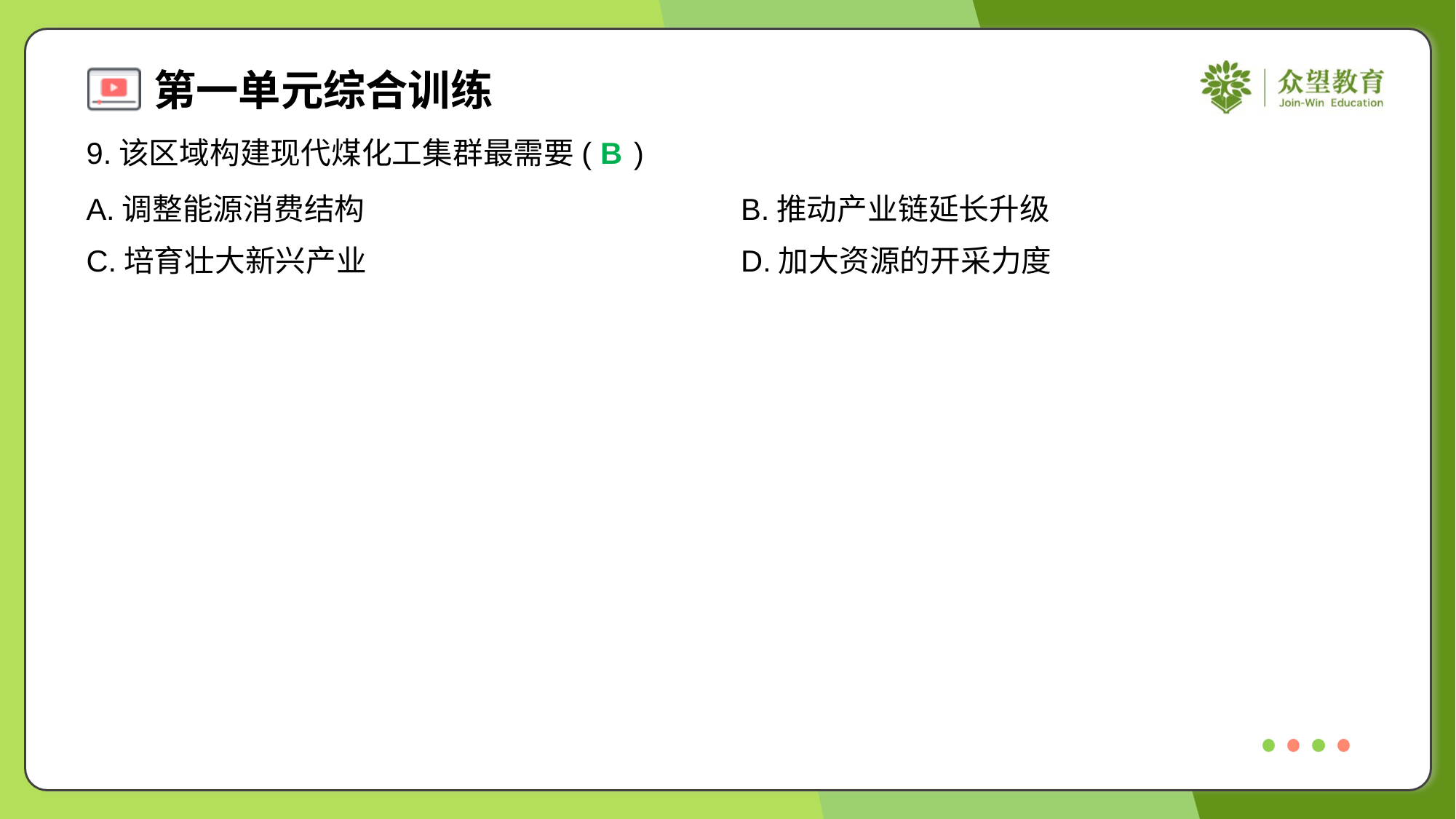

9.该区域构建现代煤化工集群最需要(     )
B
A.调整能源消费结构	B.推动产业链延长升级
C.培育壮大新兴产业	D.加大资源的开采力度